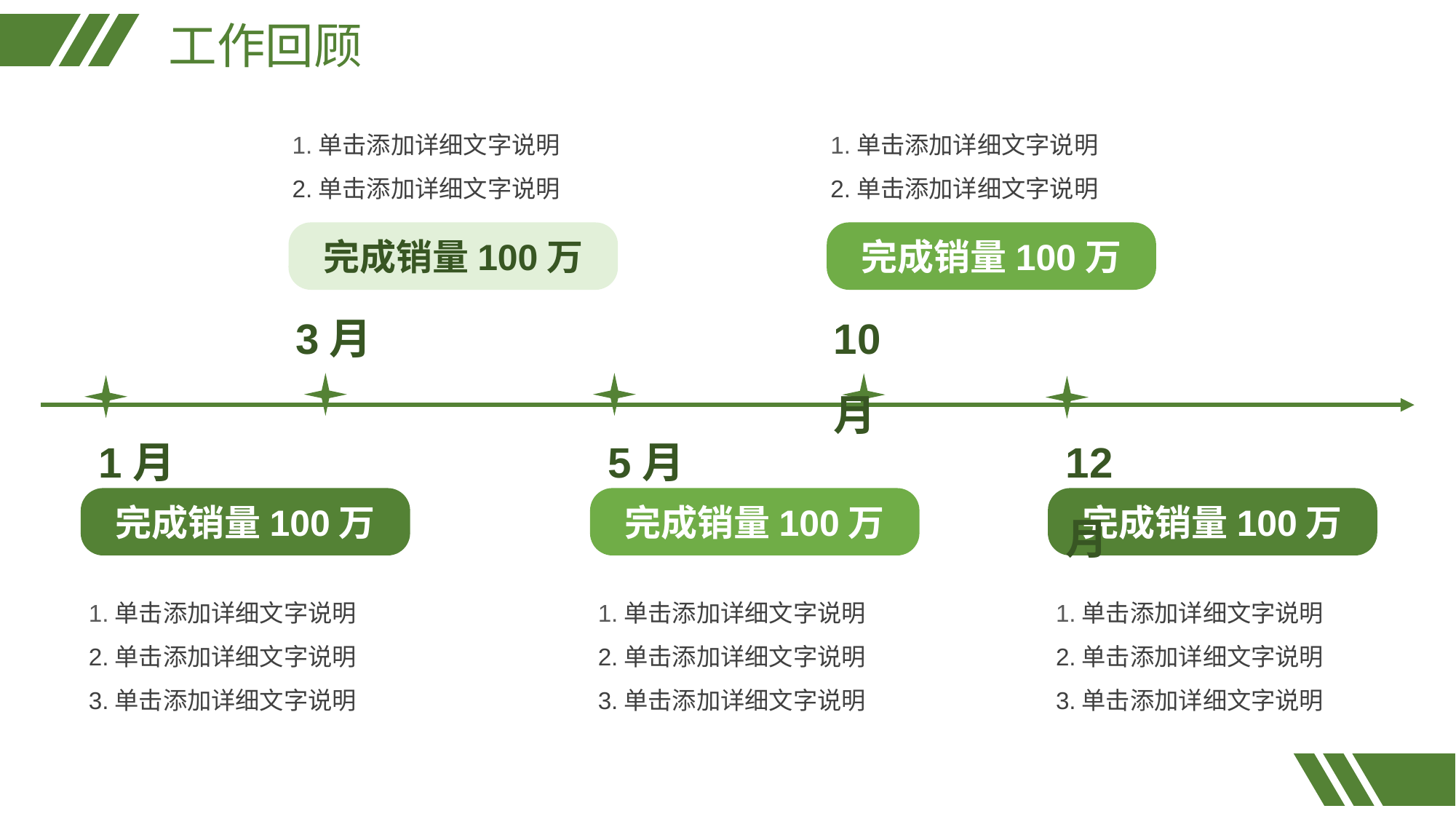

工作回顾

1.单击添加详细文字说明
2.单击添加详细文字说明
完成销量100万
3月

1.单击添加详细文字说明
2.单击添加详细文字说明
完成销量100万
10月

5月
完成销量100万
1.单击添加详细文字说明
2.单击添加详细文字说明
3.单击添加详细文字说明

1月
完成销量100万
1.单击添加详细文字说明
2.单击添加详细文字说明
3.单击添加详细文字说明

12月
完成销量100万
1.单击添加详细文字说明
2.单击添加详细文字说明
3.单击添加详细文字说明